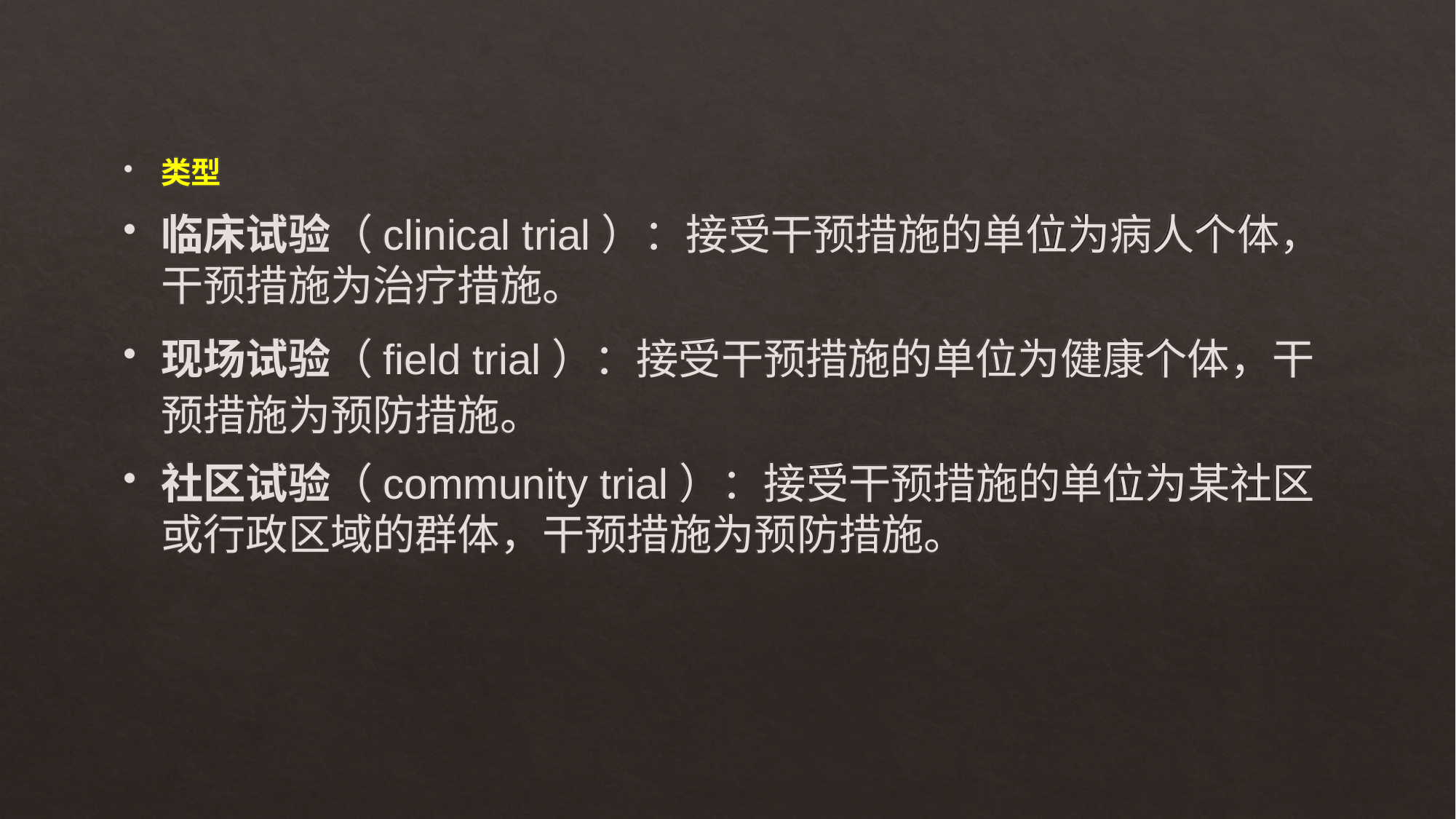

类型
临床试验（clinical trial）：接受干预措施的单位为病人个体，干预措施为治疗措施。
现场试验（field trial）：接受干预措施的单位为健康个体，干预措施为预防措施。
社区试验（community trial）：接受干预措施的单位为某社区或行政区域的群体，干预措施为预防措施。